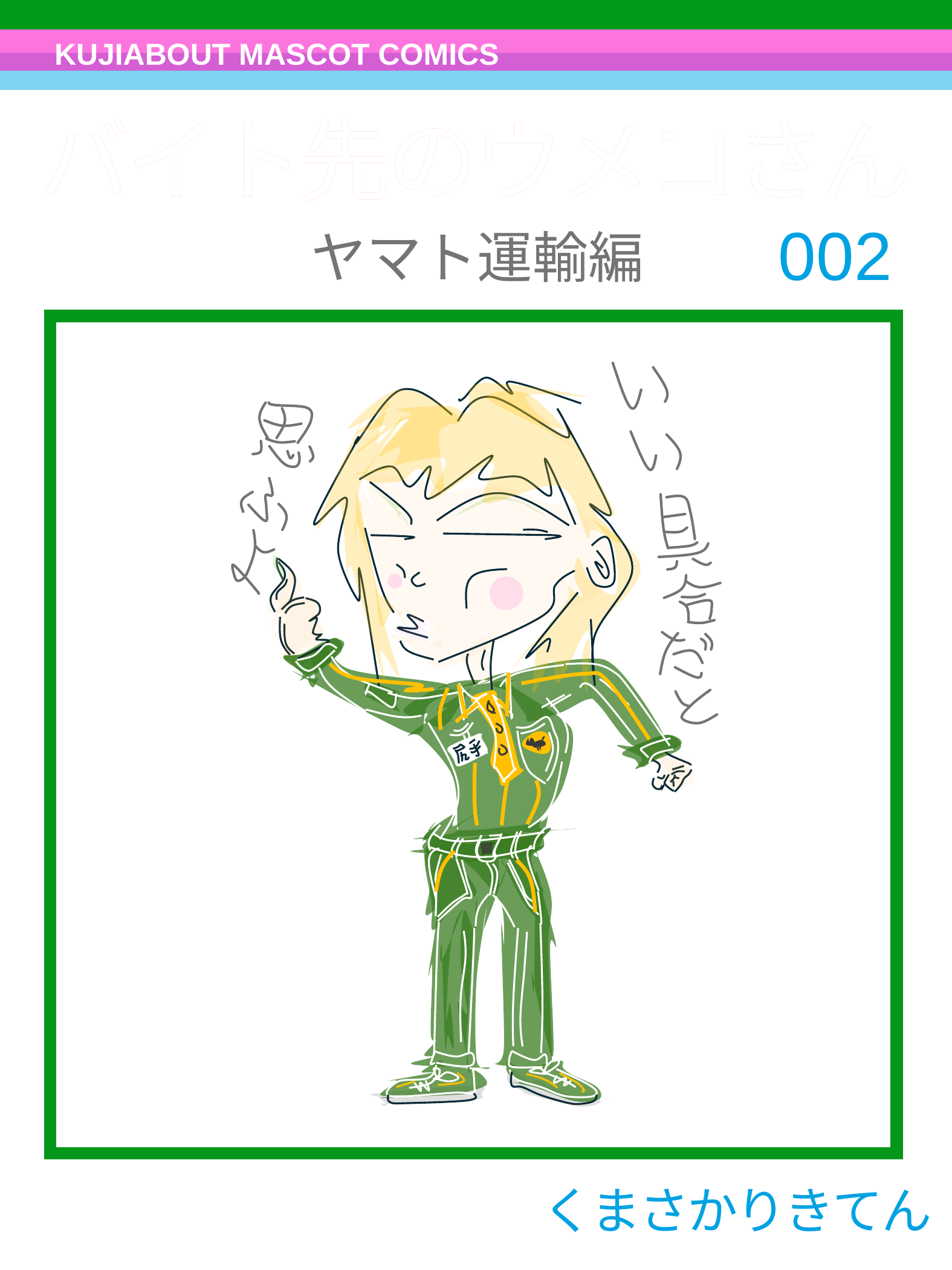

KUJIABOUT MASCOT COMICS

バイト先のウメコさん
バイト先のウメコさん
002
ヤマト運輸編

くまさかりきてん